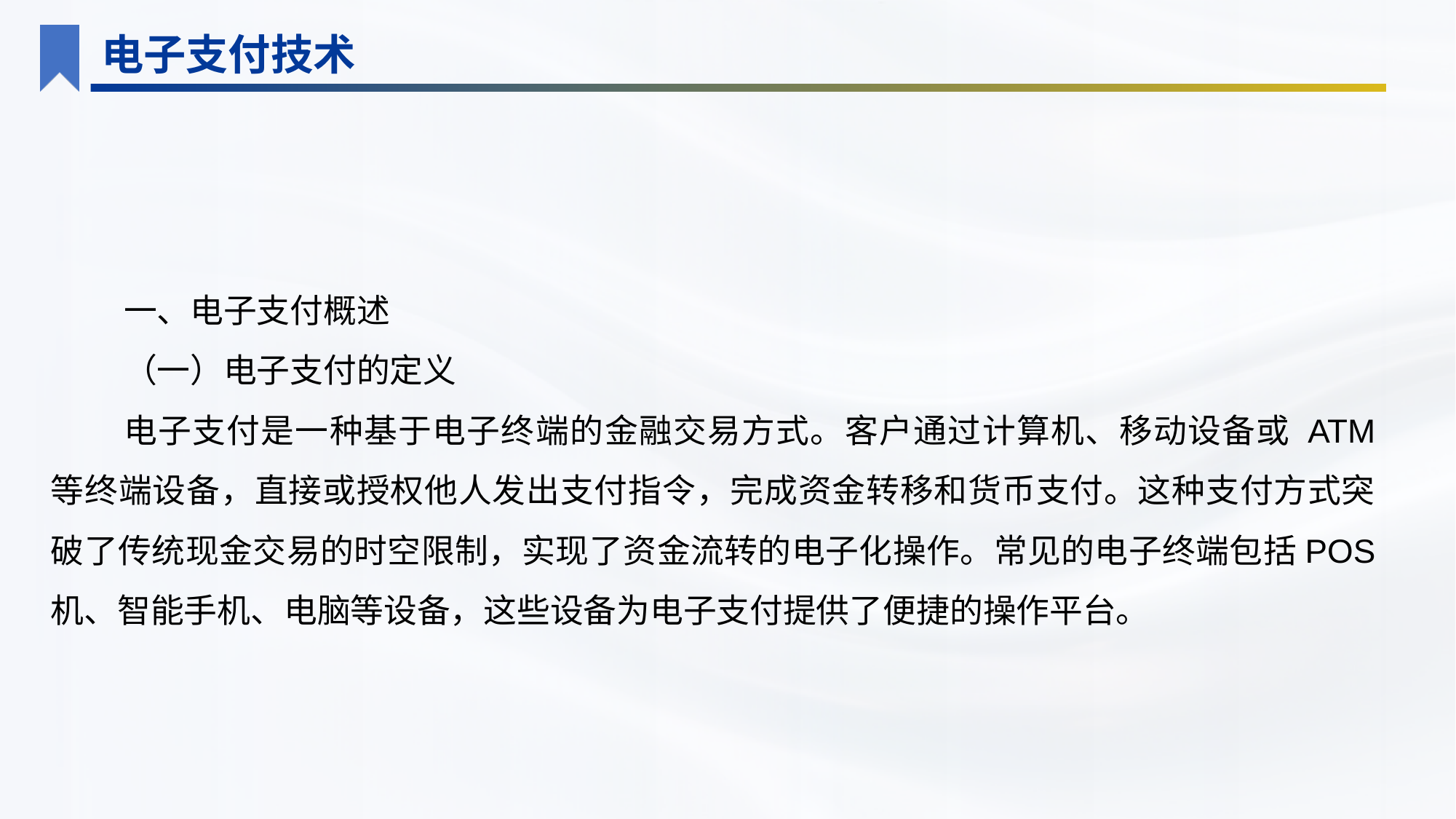

电子支付技术
一、电子支付概述
（一）电子支付的定义
电子支付是一种基于电子终端的金融交易方式。客户通过计算机、移动设备或 ATM 等终端设备，直接或授权他人发出支付指令，完成资金转移和货币支付。这种支付方式突破了传统现金交易的时空限制，实现了资金流转的电子化操作。常见的电子终端包括POS 机、智能手机、电脑等设备，这些设备为电子支付提供了便捷的操作平台。